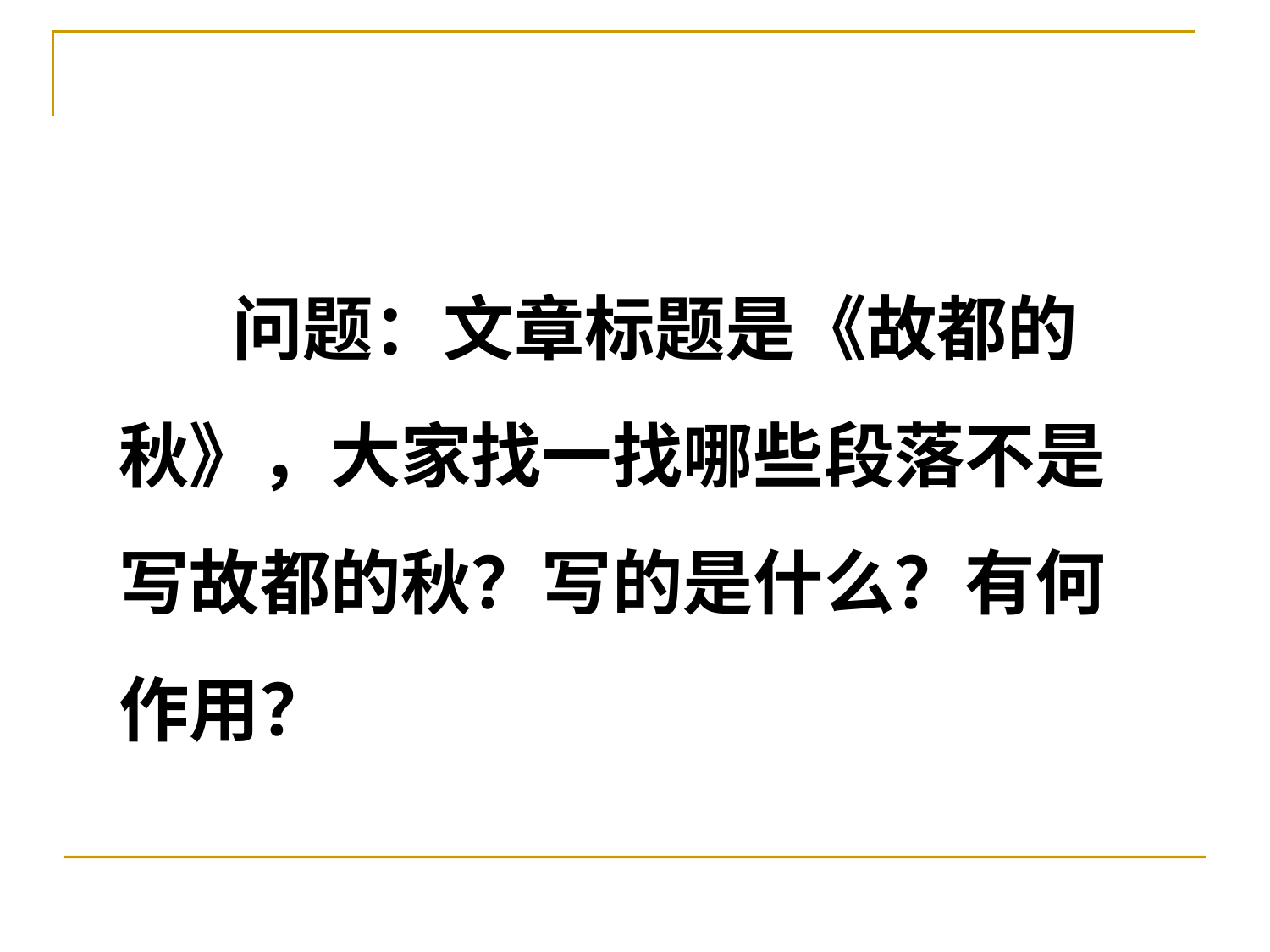

问题：文章标题是《故都的秋》，大家找一找哪些段落不是写故都的秋？写的是什么？有何作用？